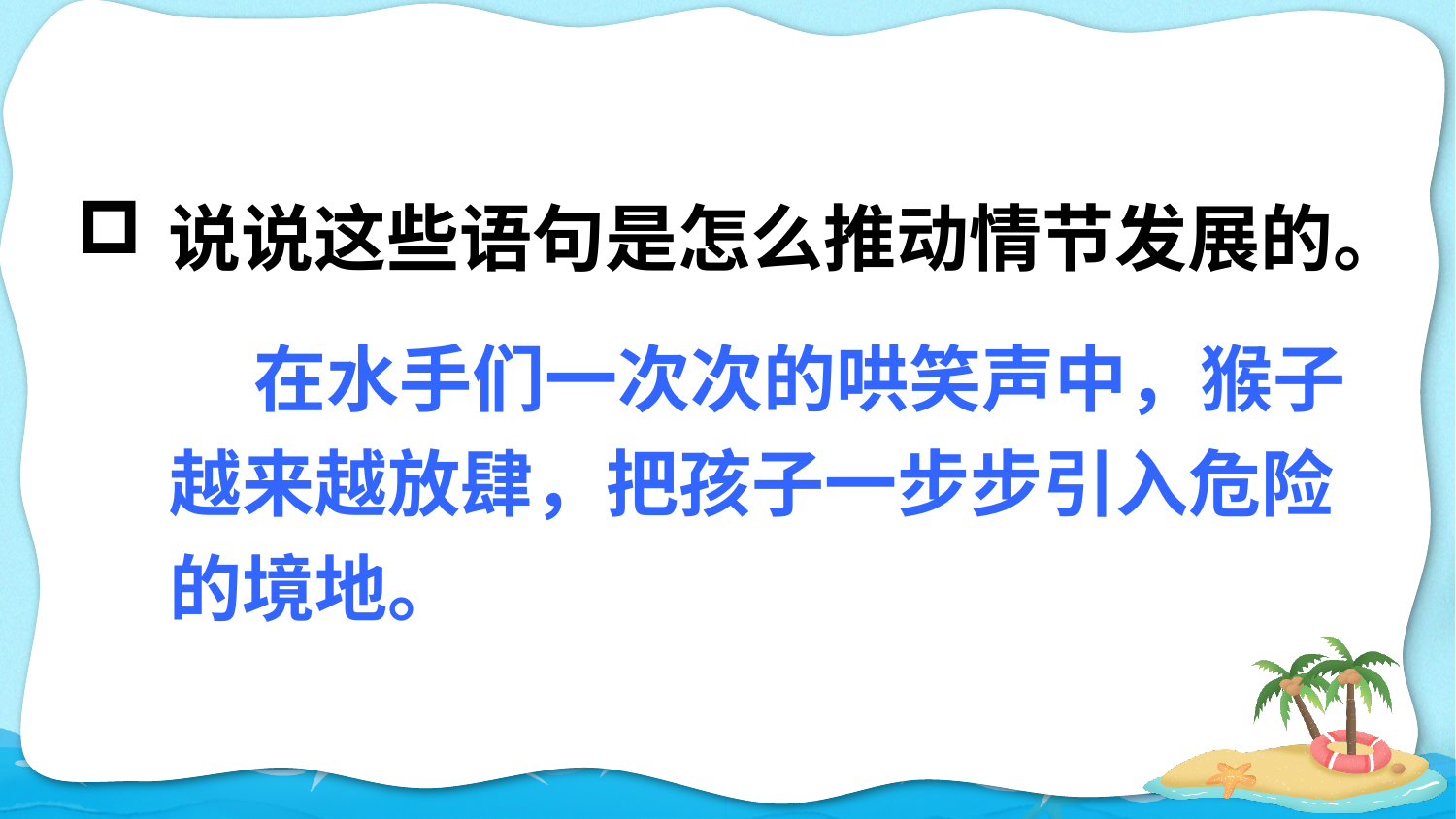

说说这些语句是怎么推动情节发展的。
    在水手们一次次的哄笑声中，猴子越来越放肆，把孩子一步步引入危险的境地。